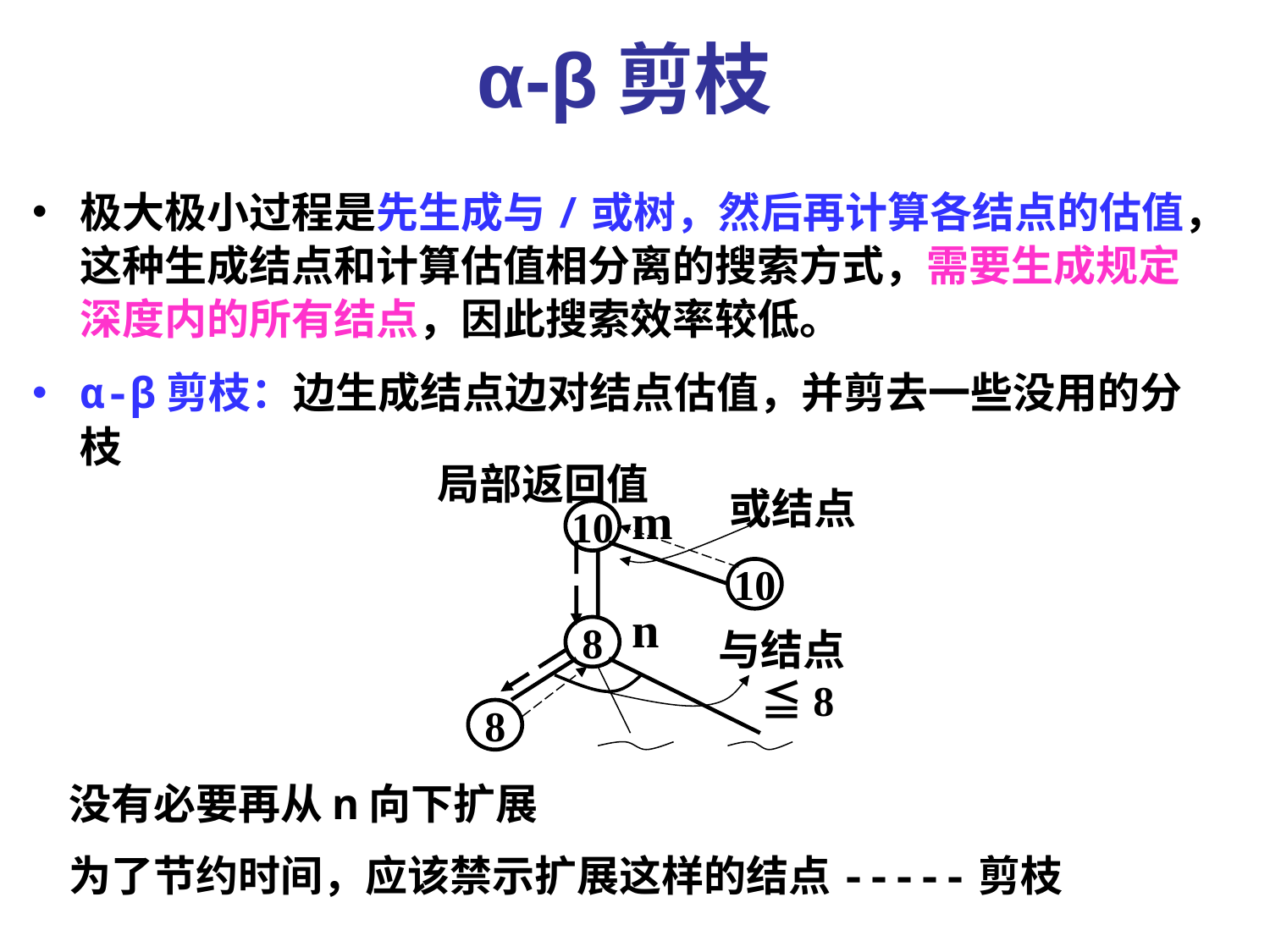

α-β剪枝
极大极小过程是先生成与/或树，然后再计算各结点的估值，这种生成结点和计算估值相分离的搜索方式，需要生成规定深度内的所有结点，因此搜索效率较低。
α-β剪枝：边生成结点边对结点估值，并剪去一些没用的分枝

局部返回值
或结点
m
10

10
n
8
与结点　≦8

8

没有必要再从n向下扩展
为了节约时间，应该禁示扩展这样的结点-----剪枝